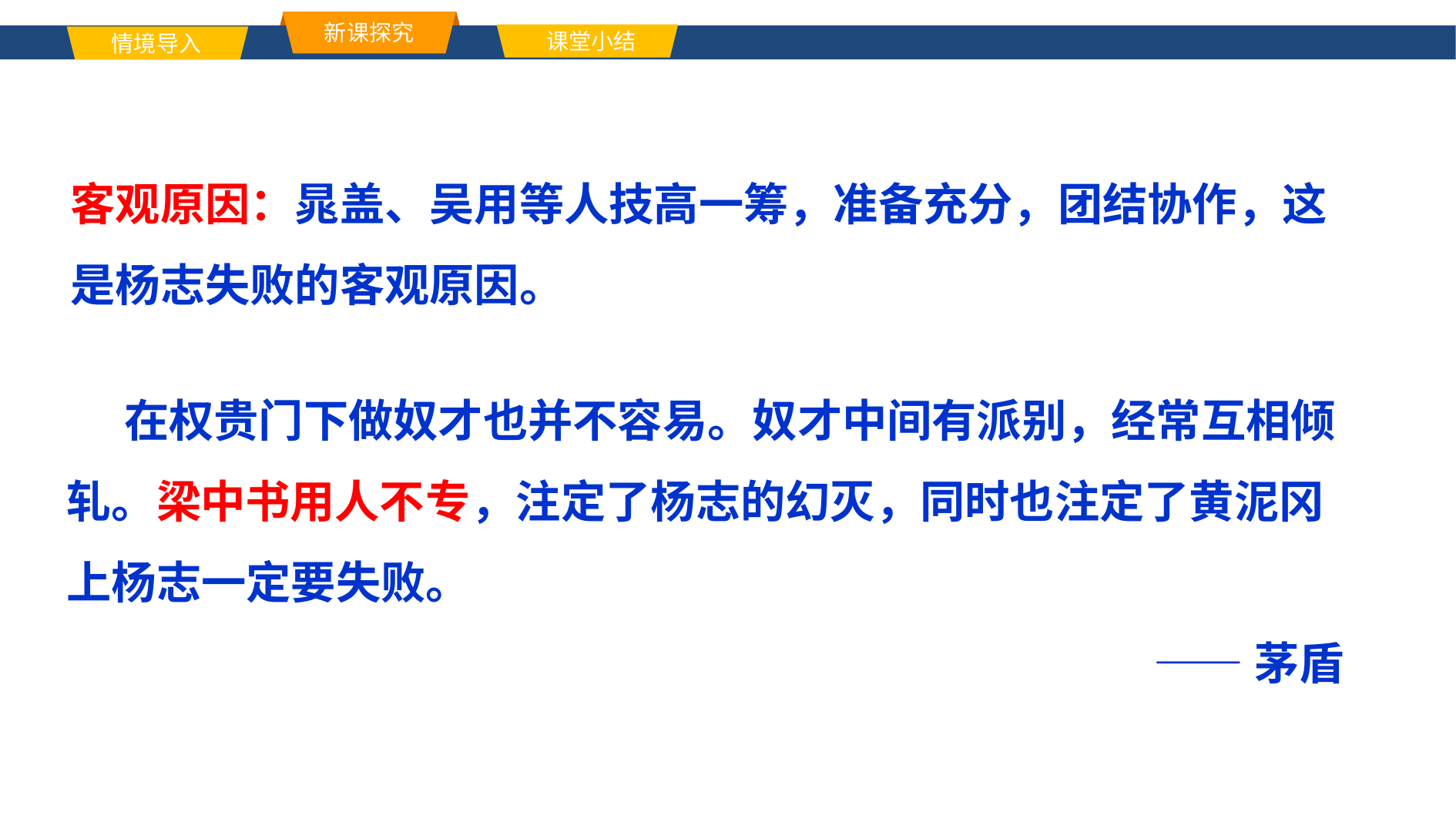

新课探究
课堂小结

情境导入

单击此处添加标题文本内容
客观原因：晁盖、吴用等人技高一筹，准备充分，团结协作，这是杨志失败的客观原因。

    在权贵门下做奴才也并不容易。奴才中间有派别，经常互相倾轧。梁中书用人不专，注定了杨志的幻灭，同时也注定了黄泥冈上杨志一定要失败。
                                   ——茅盾